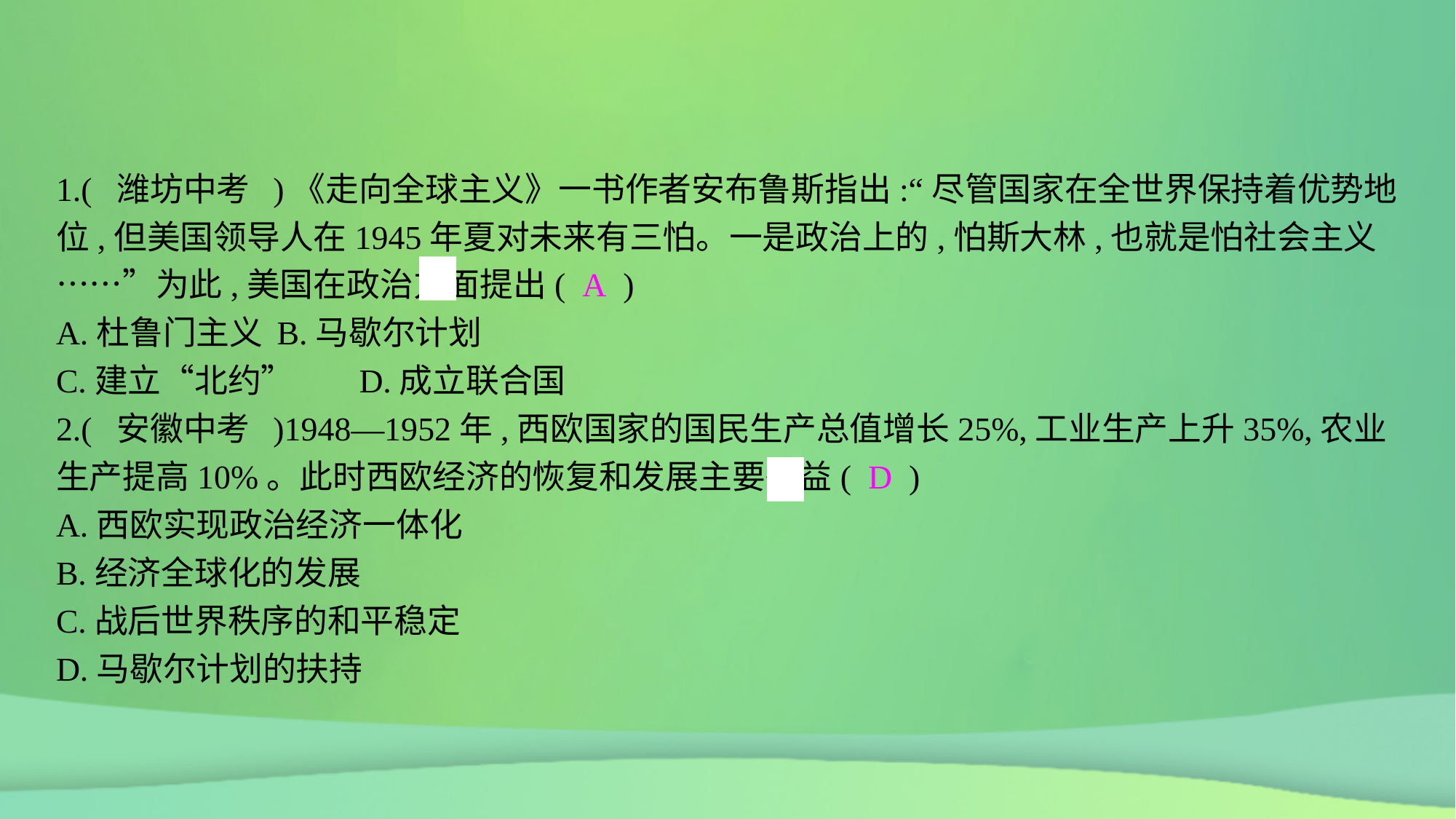

1.(  潍坊中考  )《走向全球主义》一书作者安布鲁斯指出:“尽管国家在全世界保持着优势地位,但美国领导人在1945年夏对未来有三怕。一是政治上的,怕斯大林,也就是怕社会主义……”为此,美国在政治方面提出(  A  )
A.杜鲁门主义	B.马歇尔计划
C.建立“北约”	D.成立联合国
2.(  安徽中考  )1948—1952年,西欧国家的国民生产总值增长25%,工业生产上升35%,农业生产提高10%。此时西欧经济的恢复和发展主要得益(  D  )
A.西欧实现政治经济一体化
B.经济全球化的发展
C.战后世界秩序的和平稳定
D.马歇尔计划的扶持